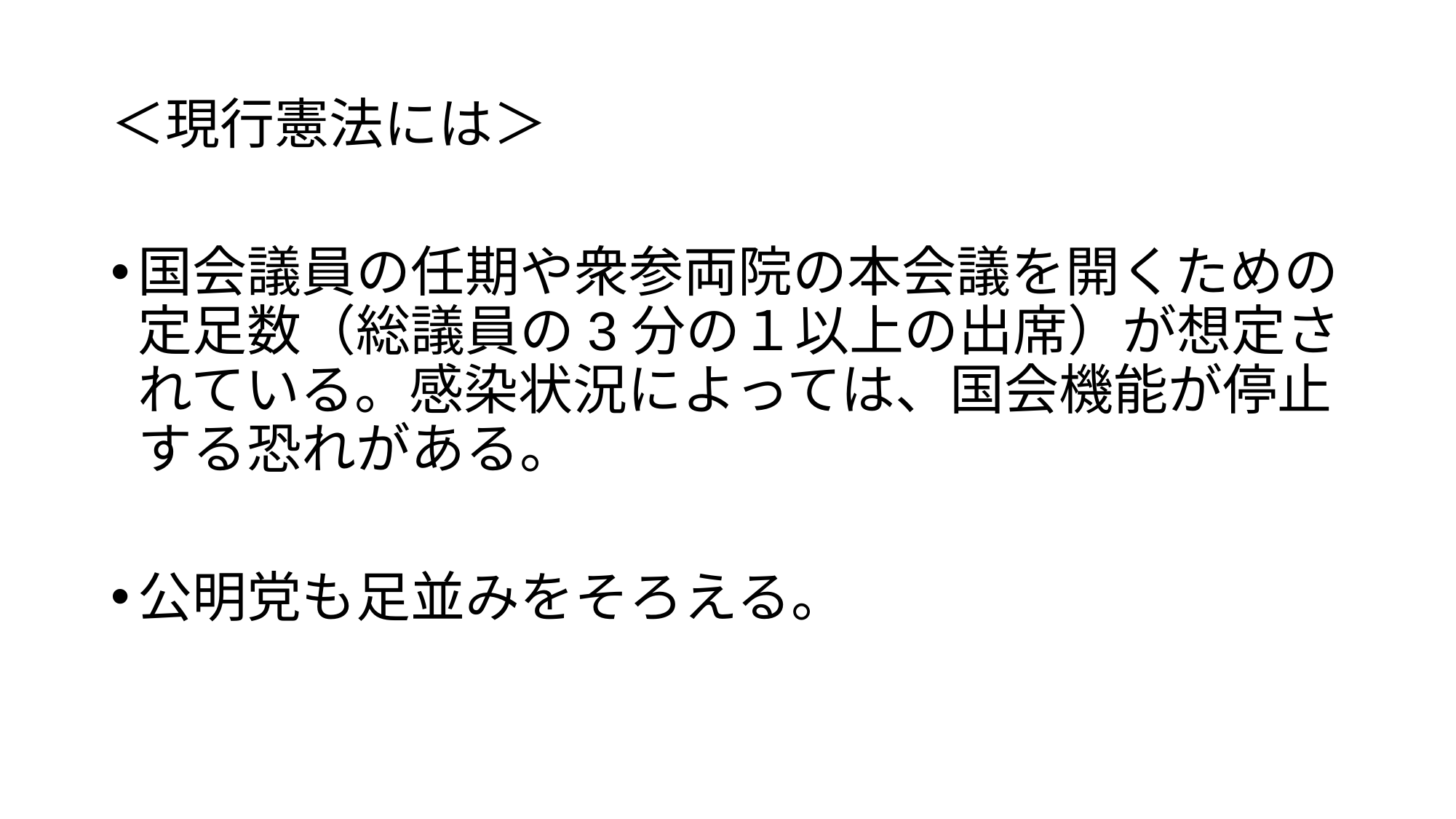

＜現行憲法には＞

国会議員の任期や衆参両院の本会議を開くための定足数（総議員の3分の１以上の出席）が想定されている。感染状況によっては、国会機能が停止する恐れがある。

公明党も足並みをそろえる。